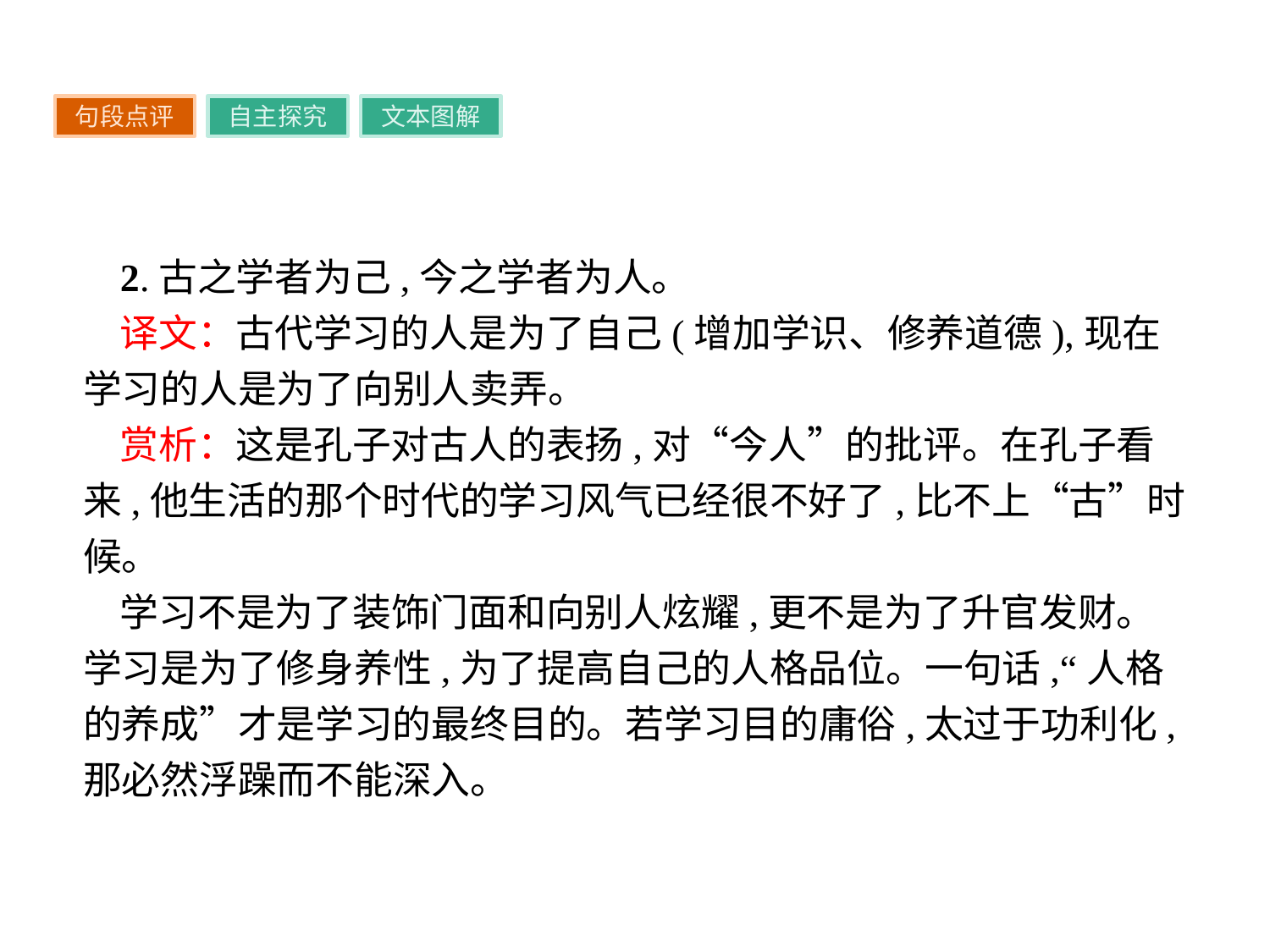

句段点评
自主探究
文本图解
2.古之学者为己,今之学者为人。
译文：古代学习的人是为了自己(增加学识、修养道德),现在学习的人是为了向别人卖弄。
赏析：这是孔子对古人的表扬,对“今人”的批评。在孔子看来,他生活的那个时代的学习风气已经很不好了,比不上“古”时候。
学习不是为了装饰门面和向别人炫耀,更不是为了升官发财。学习是为了修身养性,为了提高自己的人格品位。一句话,“人格的养成”才是学习的最终目的。若学习目的庸俗,太过于功利化,那必然浮躁而不能深入。